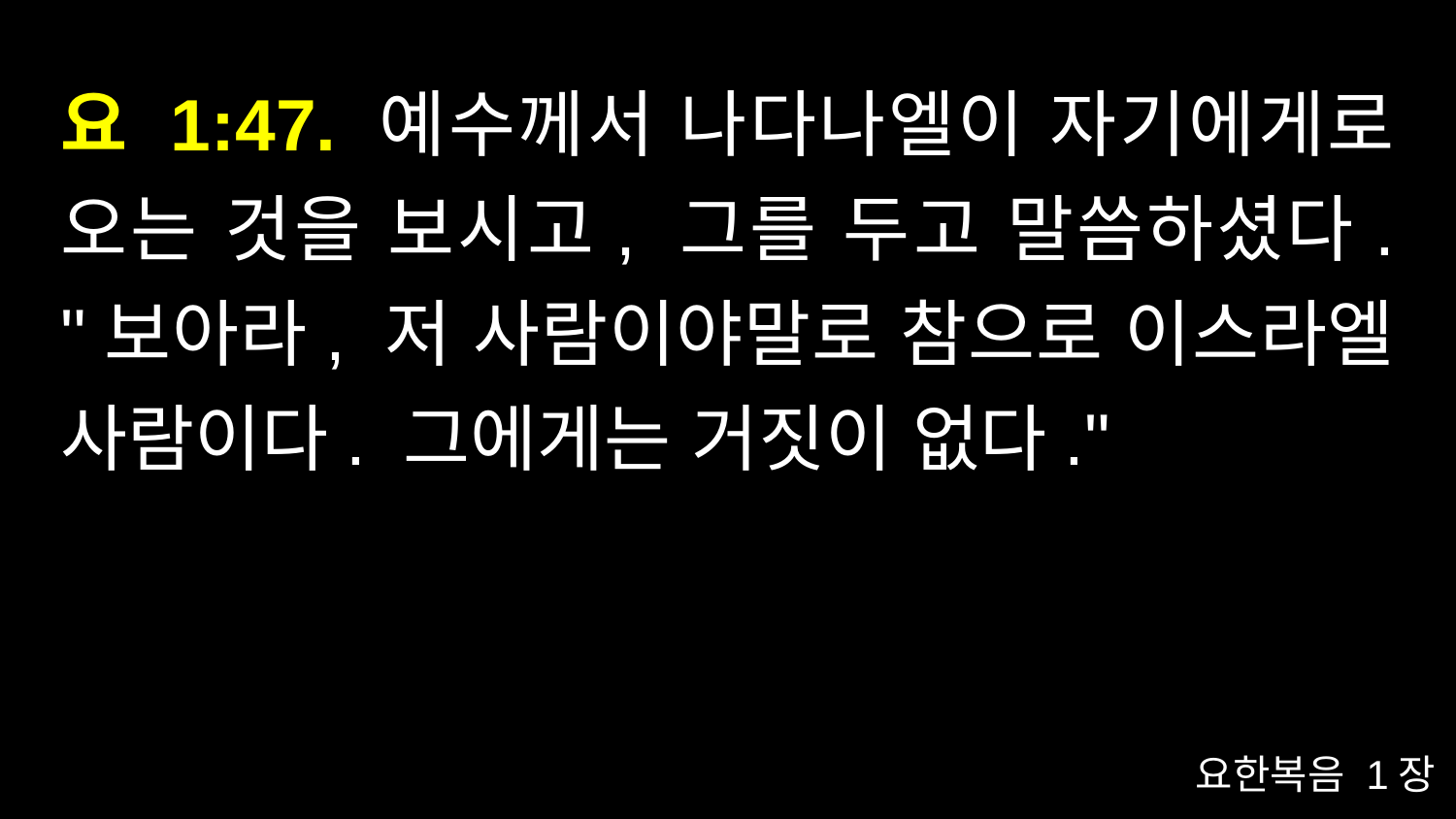

# 요 1:47. 예수께서 나다나엘이 자기에게로 오는 것을 보시고, 그를 두고 말씀하셨다. "보아라, 저 사람이야말로 참으로 이스라엘 사람이다. 그에게는 거짓이 없다."
요한복음 1장